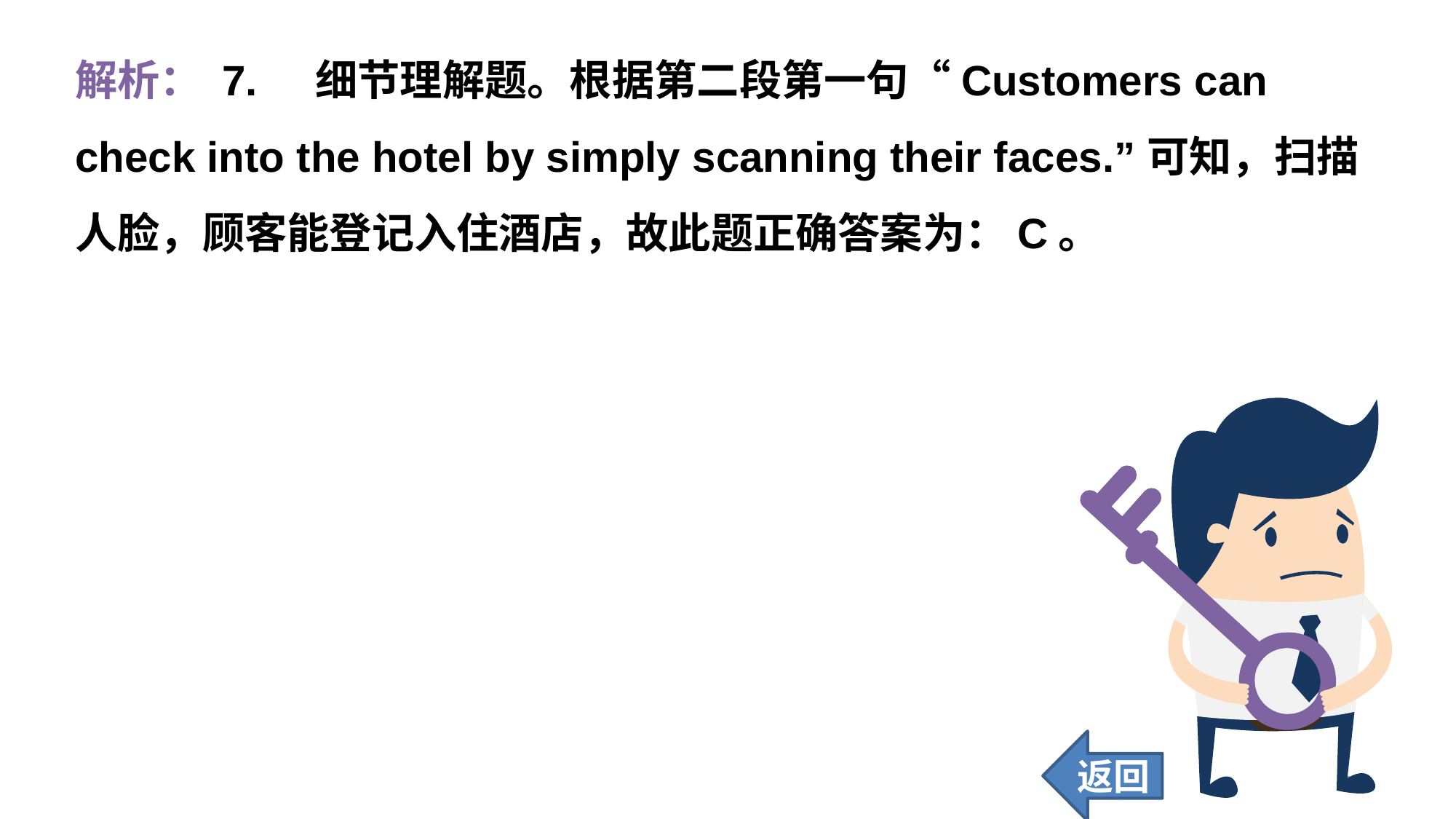

解析： 7. 	 细节理解题。根据第二段第一句“Customers can check into the hotel by simply scanning their faces.”可知，扫描人脸，顾客能登记入住酒店，故此题正确答案为：C。

返回
101